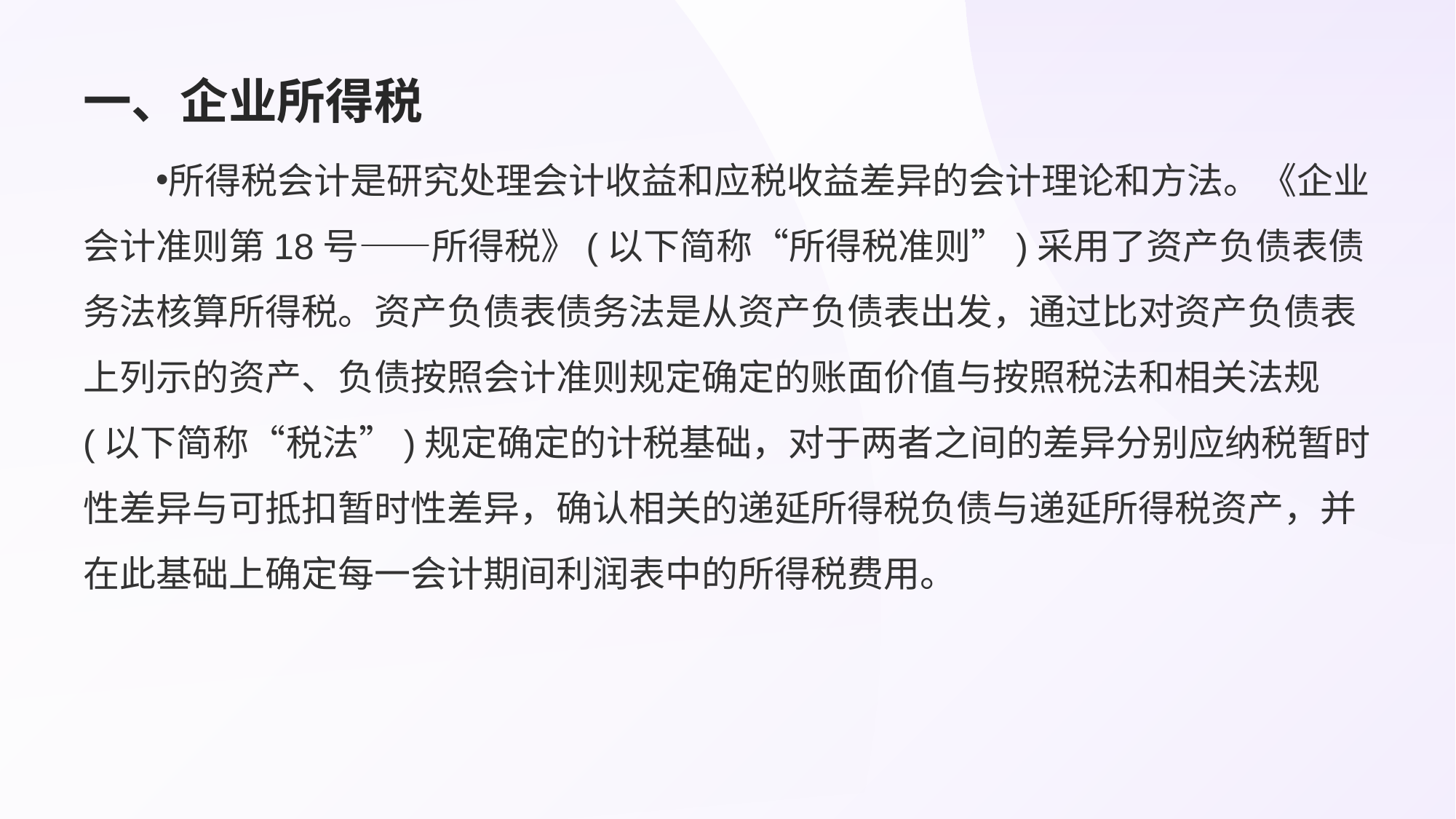

# 一、企业所得税
所得税会计是研究处理会计收益和应税收益差异的会计理论和方法。《企业会计准则第18号——所得税》(以下简称“所得税准则”)采用了资产负债表债务法核算所得税。资产负债表债务法是从资产负债表出发，通过比对资产负债表上列示的资产、负债按照会计准则规定确定的账面价值与按照税法和相关法规(以下简称“税法”)规定确定的计税基础，对于两者之间的差异分别应纳税暂时性差异与可抵扣暂时性差异，确认相关的递延所得税负债与递延所得税资产，并在此基础上确定每一会计期间利润表中的所得税费用。